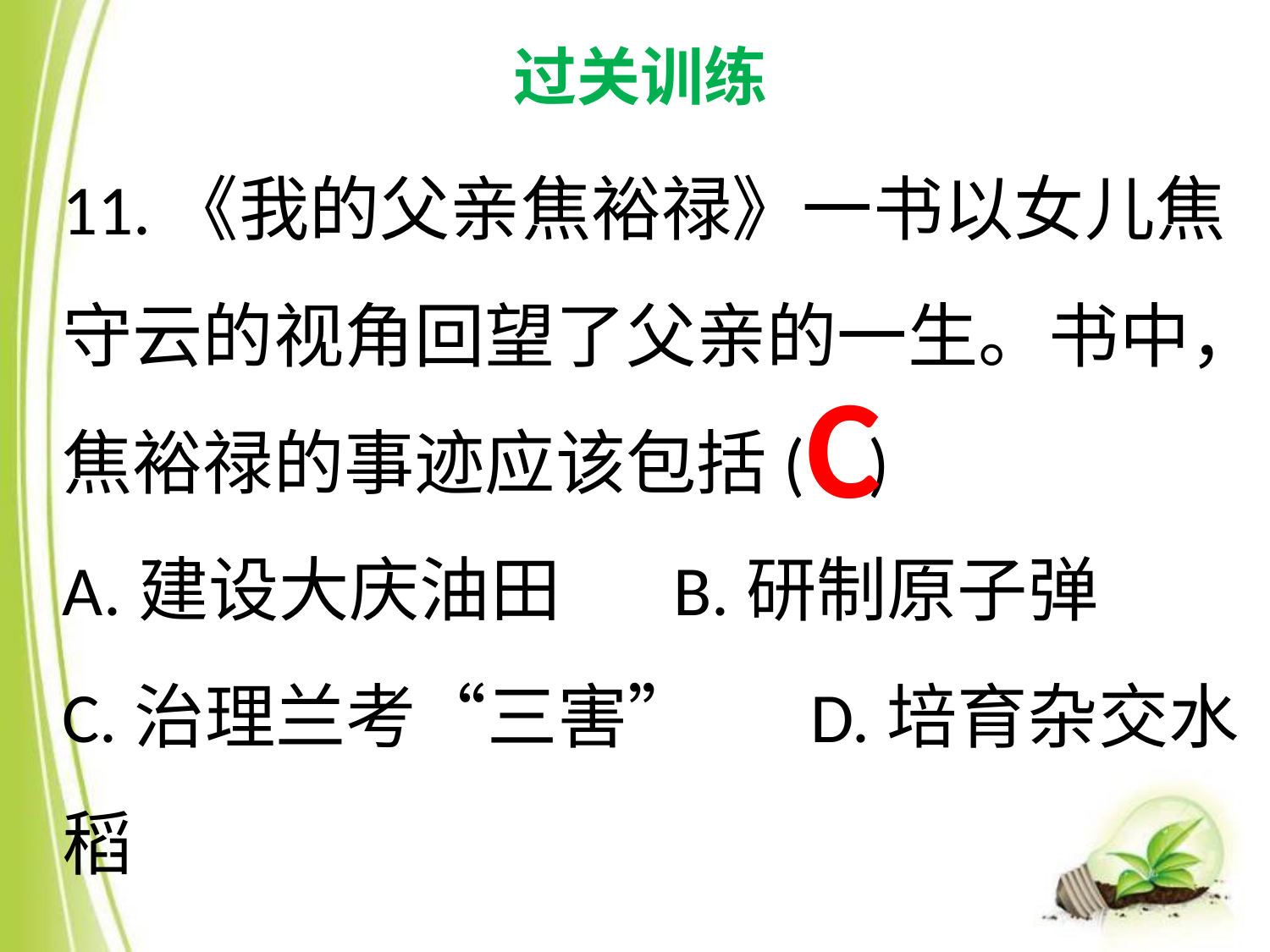

过关训练
11.《我的父亲焦裕禄》一书以女儿焦守云的视角回望了父亲的一生。书中，焦裕禄的事迹应该包括(    )
A.建设大庆油田      B.研制原子弹
C.治理兰考“三害”      D.培育杂交水稻
C